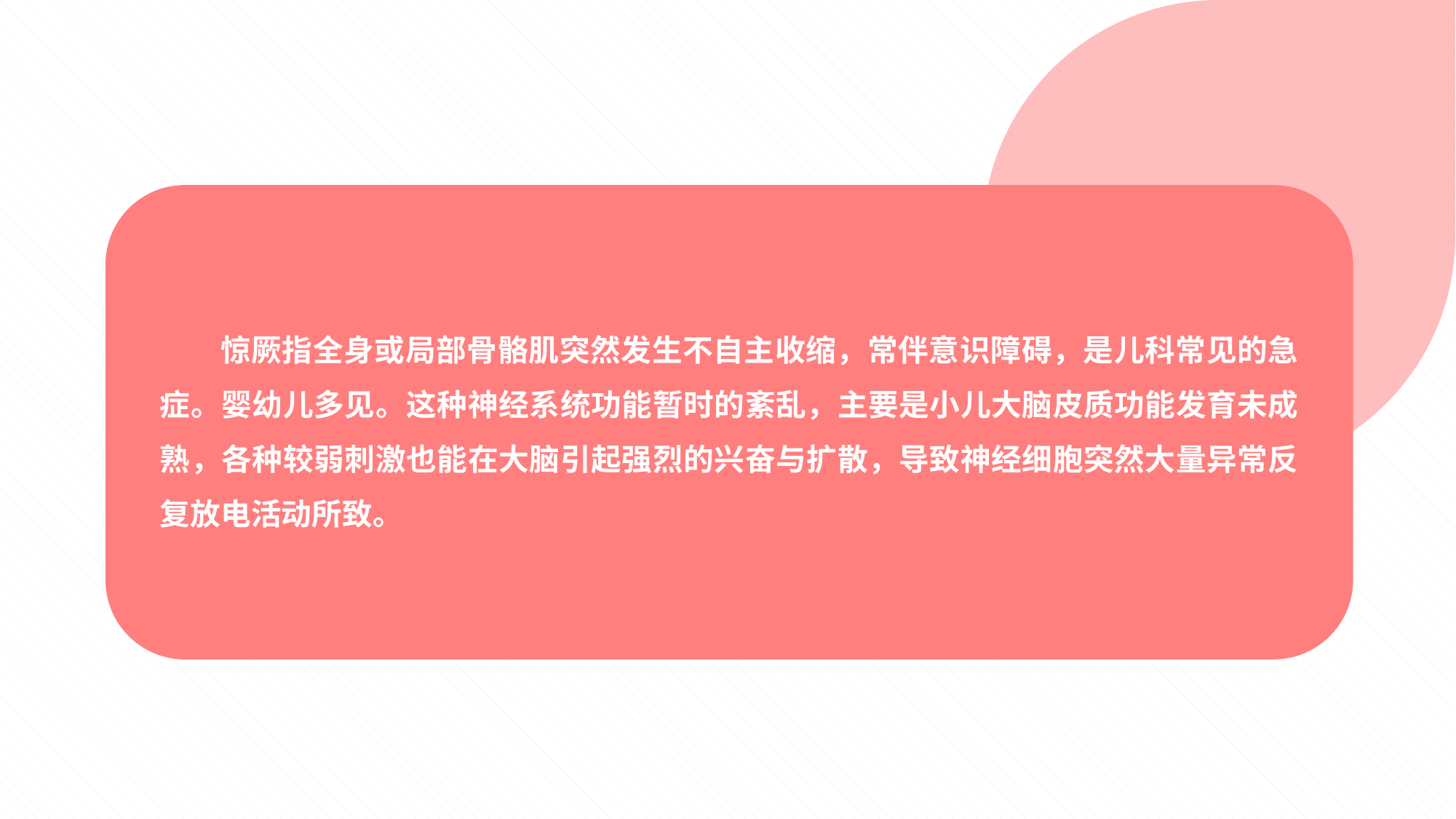

惊厥指全身或局部骨骼肌突然发生不自主收缩，常伴意识障碍，是儿科常见的急症。婴幼儿多见。这种神经系统功能暂时的紊乱，主要是小儿大脑皮质功能发育未成熟，各种较弱刺激也能在大脑引起强烈的兴奋与扩散，导致神经细胞突然大量异常反复放电活动所致。